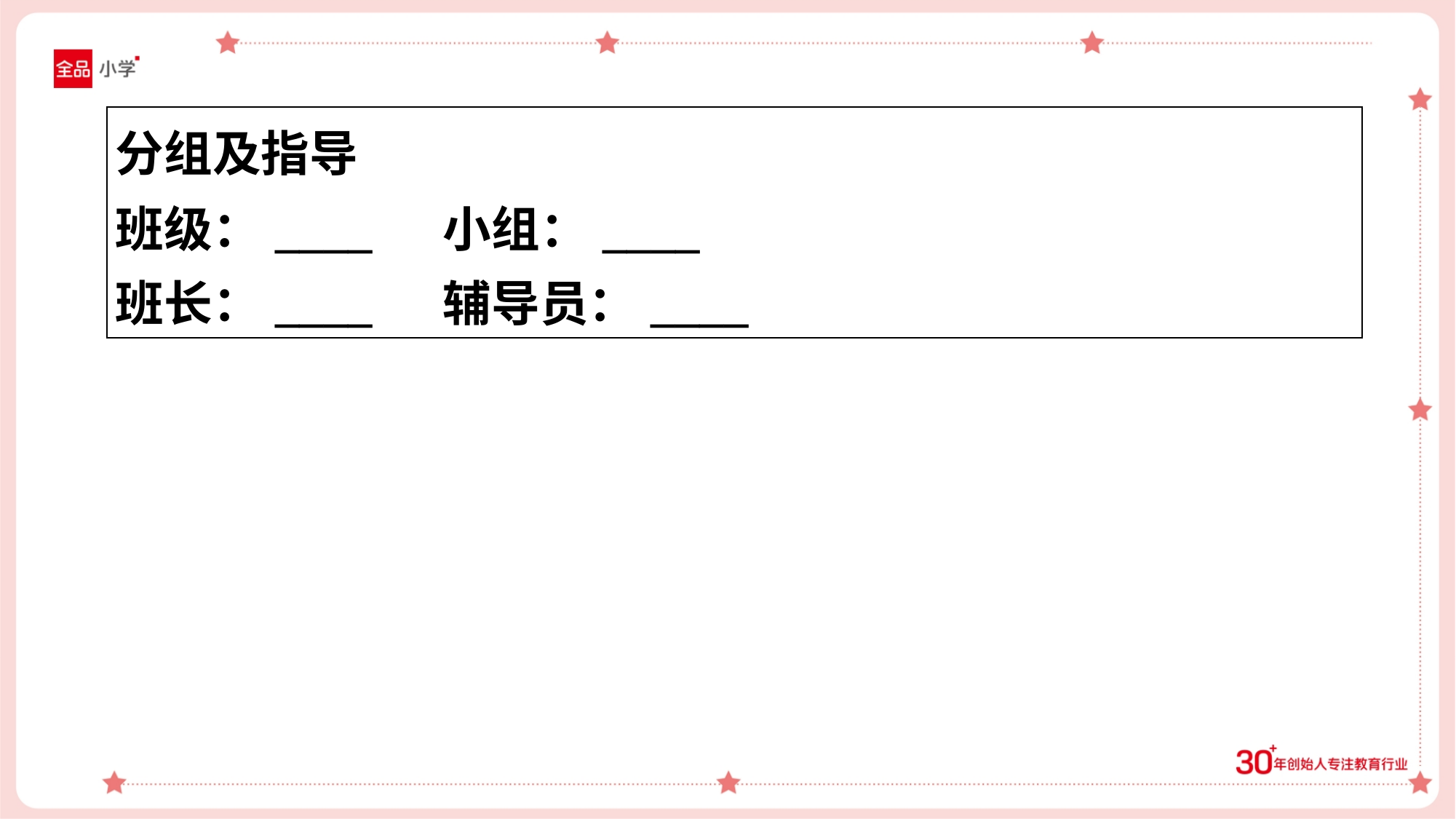

| 分组及指导 班级：\_\_\_\_ 小组：\_\_\_\_ 班长：\_\_\_\_ 辅导员：\_\_\_\_ |
| --- |